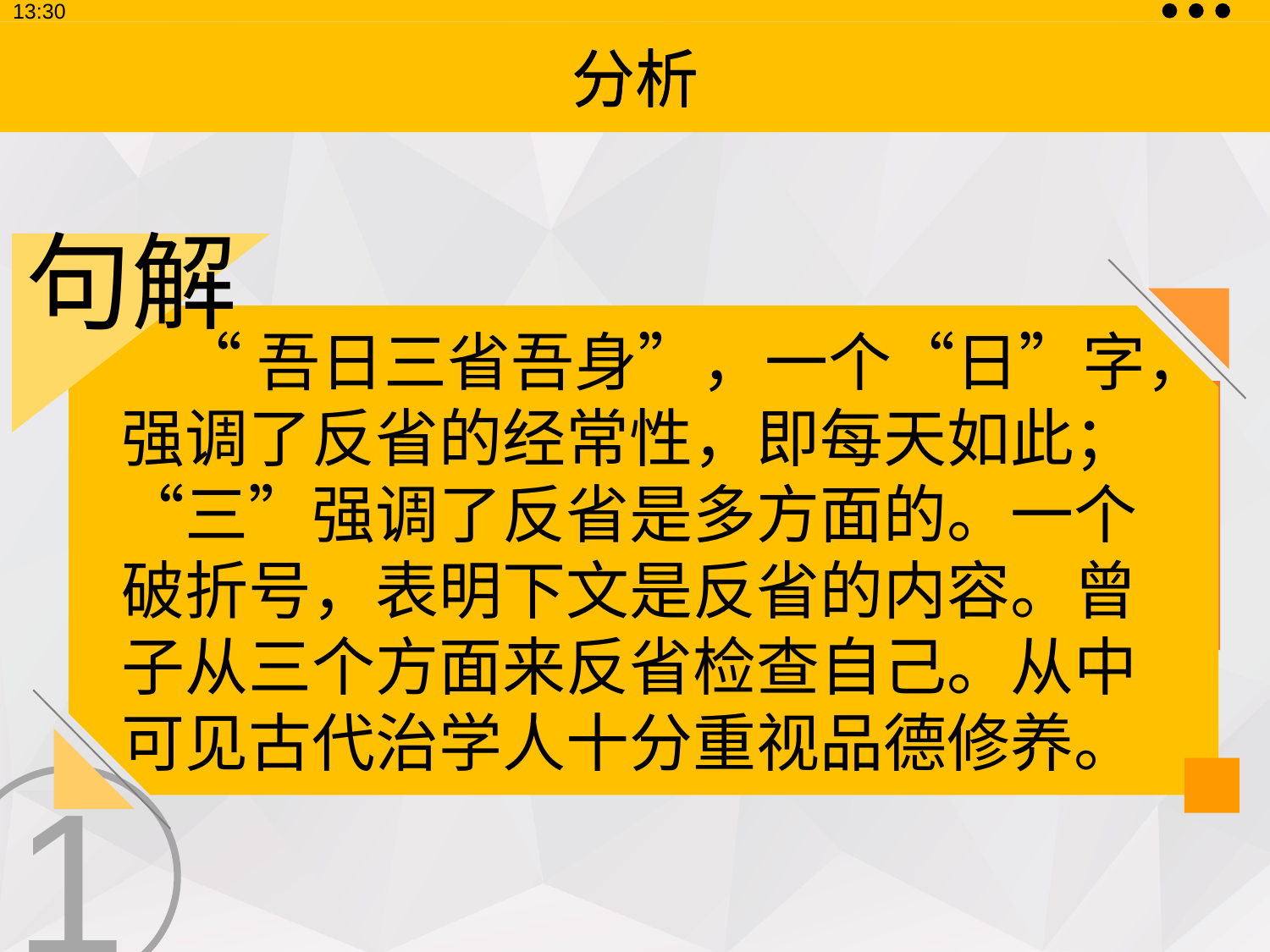

13:30

分析
分析

句解

    “吾日三省吾身”，一个“日”字，强调了反省的经常性，即每天如此；“三”强调了反省是多方面的。一个破折号，表明下文是反省的内容。曾子从三个方面来反省检查自己。从中可见古代治学人十分重视品德修养。

翻译
TRANSLATION
         曾子说：“我每天三次反省自己——为别人谋划不诚心诚意吗？与朋友交往不诚实吗？（老师）传授的知识不去复习吗？”
1